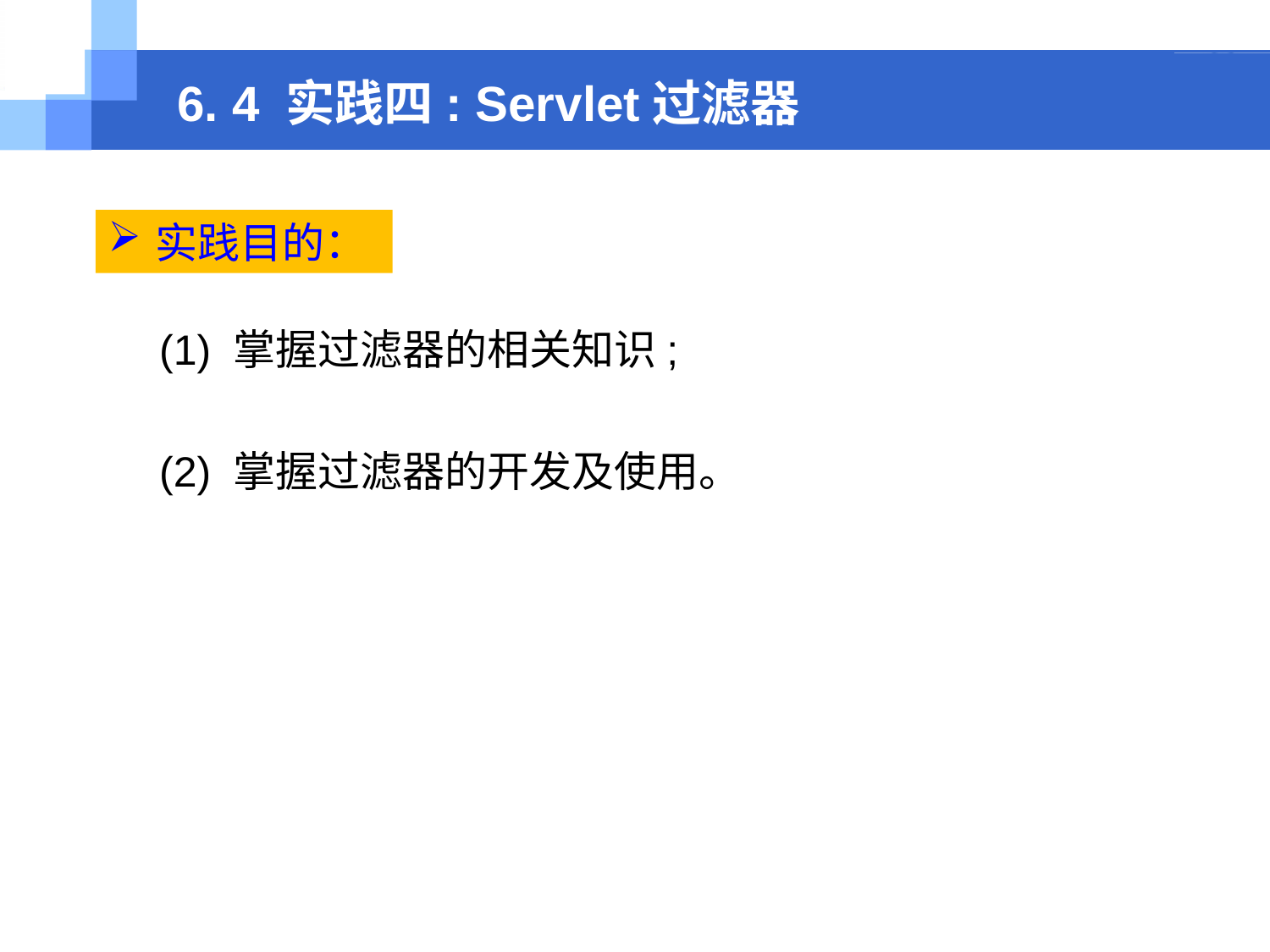

6. 4 实践四: Servlet过滤器
实践目的：
      (1) 掌握过滤器的相关知识;

      (2) 掌握过滤器的开发及使用。